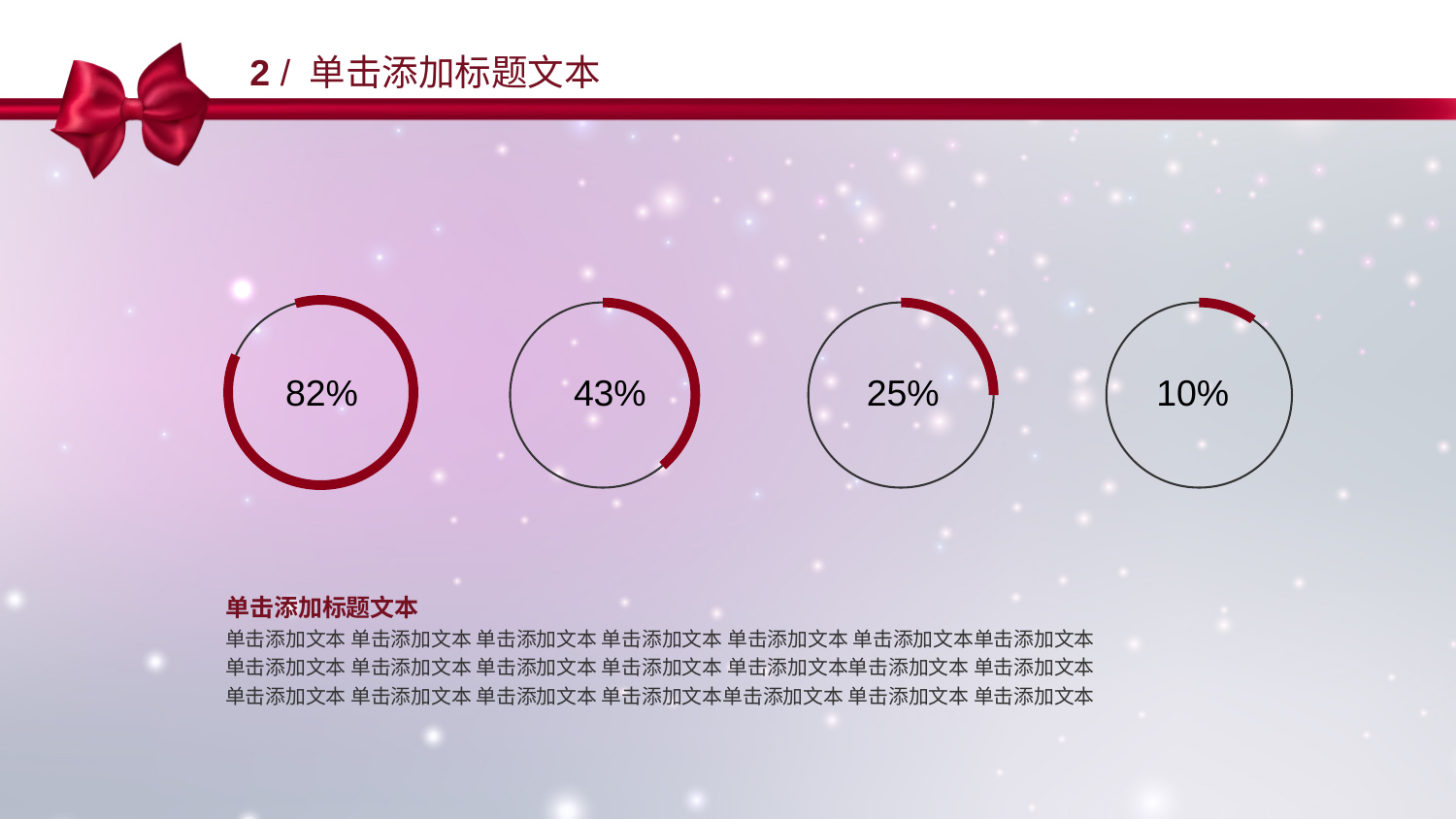

2 / 单击添加标题文本

82%
43%
25%
10%
单击添加标题文本
单击添加文本 单击添加文本 单击添加文本 单击添加文本 单击添加文本 单击添加文本单击添加文本
单击添加文本 单击添加文本 单击添加文本 单击添加文本 单击添加文本单击添加文本 单击添加文本
单击添加文本 单击添加文本 单击添加文本 单击添加文本单击添加文本 单击添加文本 单击添加文本